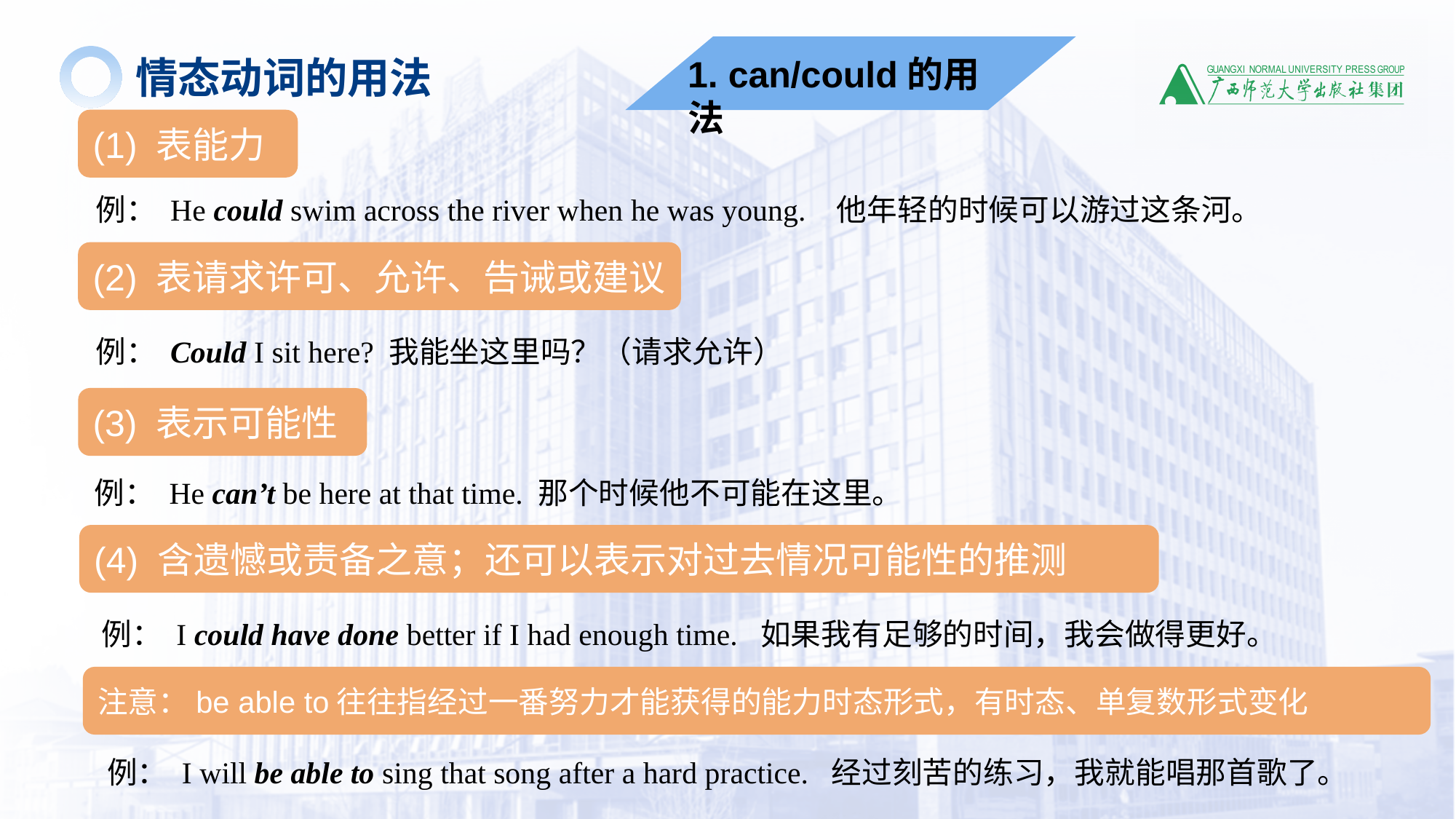

情态动词的用法
1. can/could的用法

(1) 表能力
例： He could swim across the river when he was young.   他年轻的时候可以游过这条河。
(2) 表请求许可、允许、告诫或建议
例： Could I sit here? 我能坐这里吗？（请求允许）
(3) 表示可能性
例： He can’t be here at that time. 那个时候他不可能在这里。
(4) 含遗憾或责备之意；还可以表示对过去情况可能性的推测
例： I could have done better if I had enough time.  如果我有足够的时间，我会做得更好。
注意：be able to往往指经过一番努力才能获得的能力时态形式，有时态、单复数形式变化
例： I will be able to sing that song after a hard practice.  经过刻苦的练习，我就能唱那首歌了。